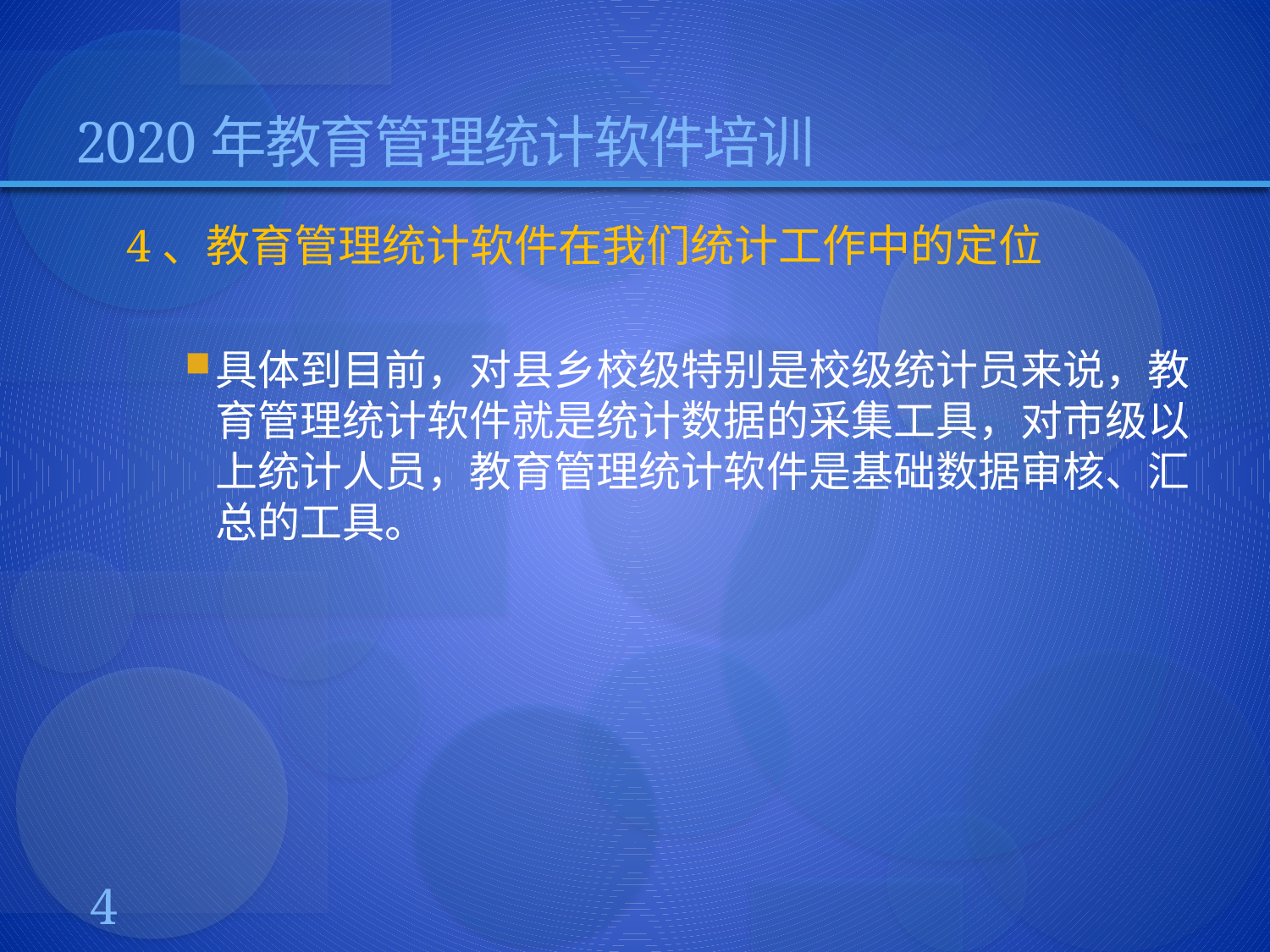

# 2020年教育管理统计软件培训
4、教育管理统计软件在我们统计工作中的定位

具体到目前，对县乡校级特别是校级统计员来说，教育管理统计软件就是统计数据的采集工具，对市级以上统计人员，教育管理统计软件是基础数据审核、汇总的工具。

4